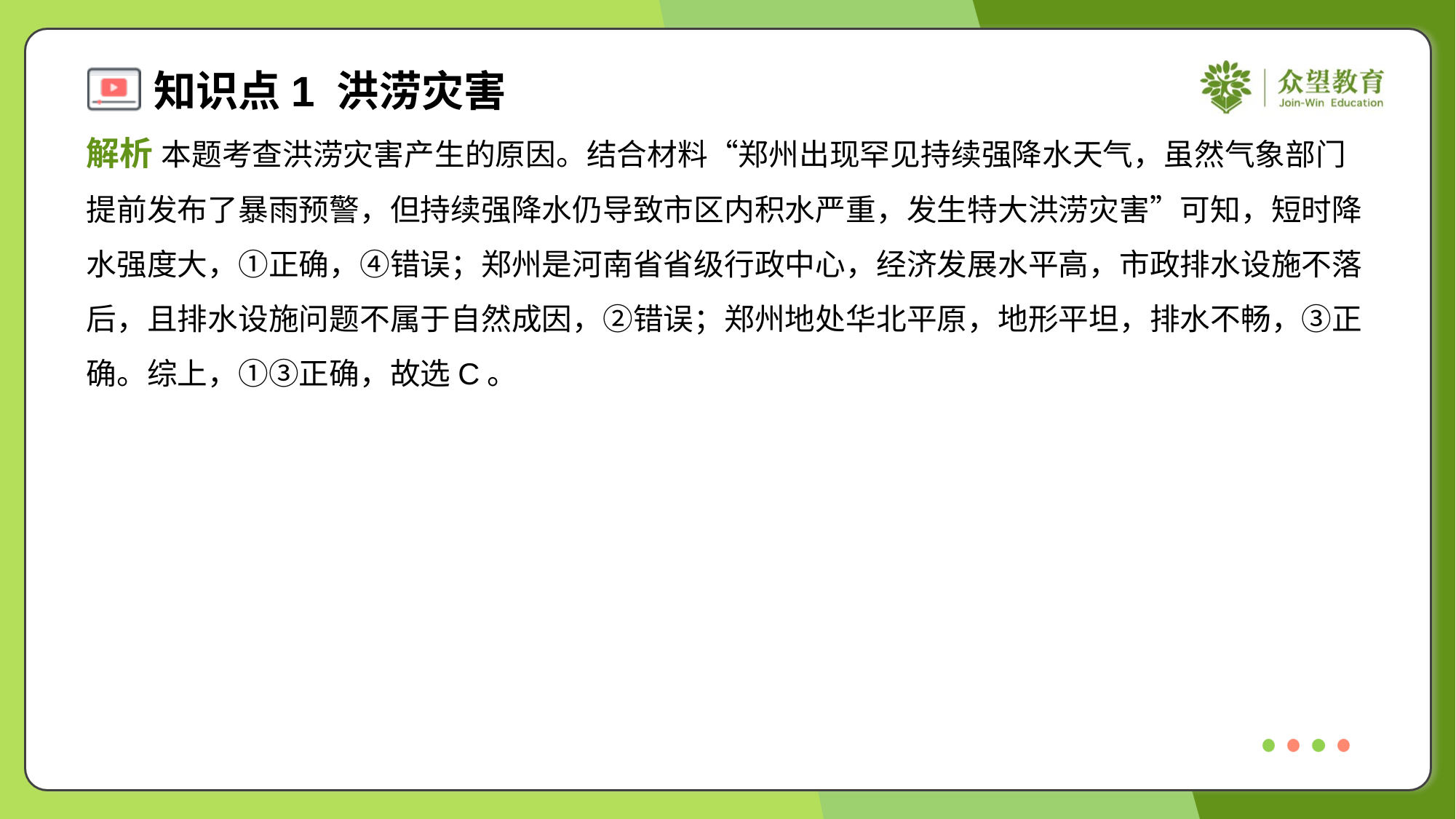

解析 本题考查洪涝灾害产生的原因。结合材料“郑州出现罕见持续强降水天气，虽然气象部门
提前发布了暴雨预警，但持续强降水仍导致市区内积水严重，发生特大洪涝灾害”可知，短时降
水强度大，①正确，④错误；郑州是河南省省级行政中心，经济发展水平高，市政排水设施不落
后，且排水设施问题不属于自然成因，②错误；郑州地处华北平原，地形平坦，排水不畅，③正
确。综上，①③正确，故选C。